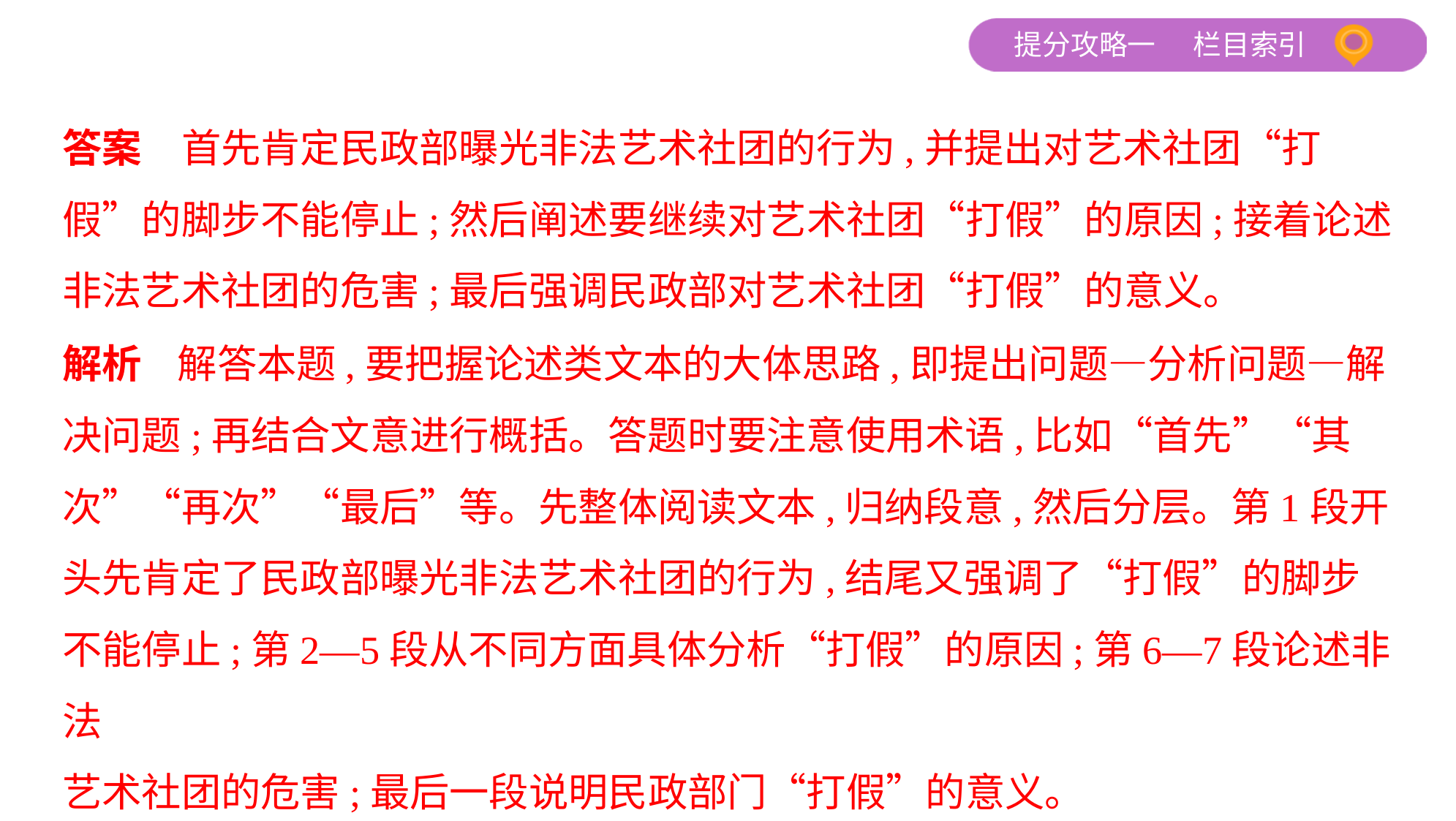

答案　首先肯定民政部曝光非法艺术社团的行为,并提出对艺术社团“打
假”的脚步不能停止;然后阐述要继续对艺术社团“打假”的原因;接着论述
非法艺术社团的危害;最后强调民政部对艺术社团“打假”的意义。
解析    解答本题,要把握论述类文本的大体思路,即提出问题—分析问题—解
决问题;再结合文意进行概括。答题时要注意使用术语,比如“首先”“其
次”“再次”“最后”等。先整体阅读文本,归纳段意,然后分层。第1段开
头先肯定了民政部曝光非法艺术社团的行为,结尾又强调了“打假”的脚步
不能停止;第2—5段从不同方面具体分析“打假”的原因;第6—7段论述非法
艺术社团的危害;最后一段说明民政部门“打假”的意义。